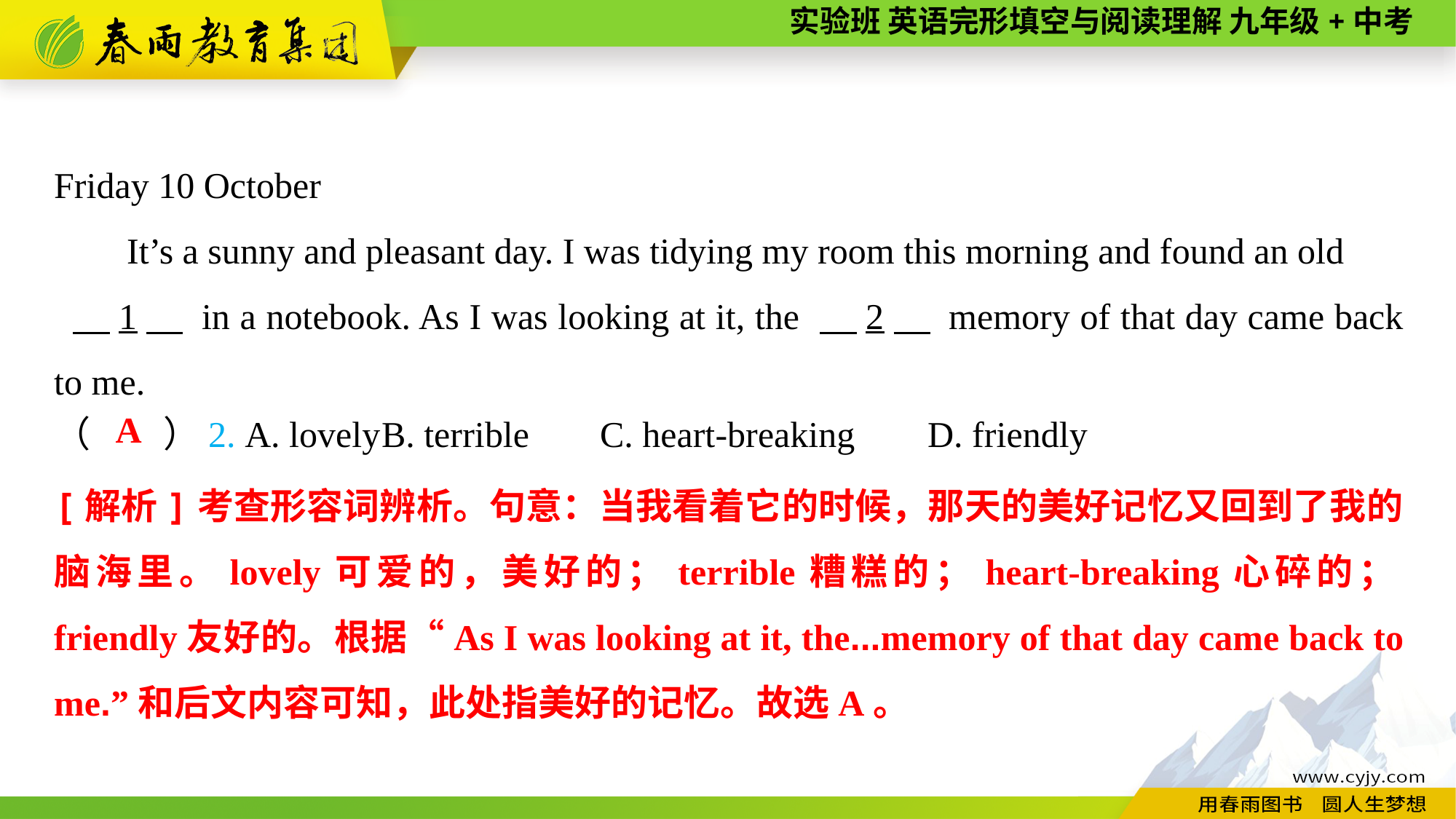

Friday 10 October
It’s a sunny and pleasant day. I was tidying my room this morning and found an old
 　1　 in a notebook. As I was looking at it, the 　2　 memory of that day came back to me.
（　　）2. A. lovely	B. terrible	C. heart-breaking	D. friendly
A
[解析]考查形容词辨析。句意：当我看着它的时候，那天的美好记忆又回到了我的脑海里。lovely可爱的，美好的；terrible糟糕的；heart-breaking心碎的；friendly友好的。根据“As I was looking at it, the...memory of that day came back to me.”和后文内容可知，此处指美好的记忆。故选A。